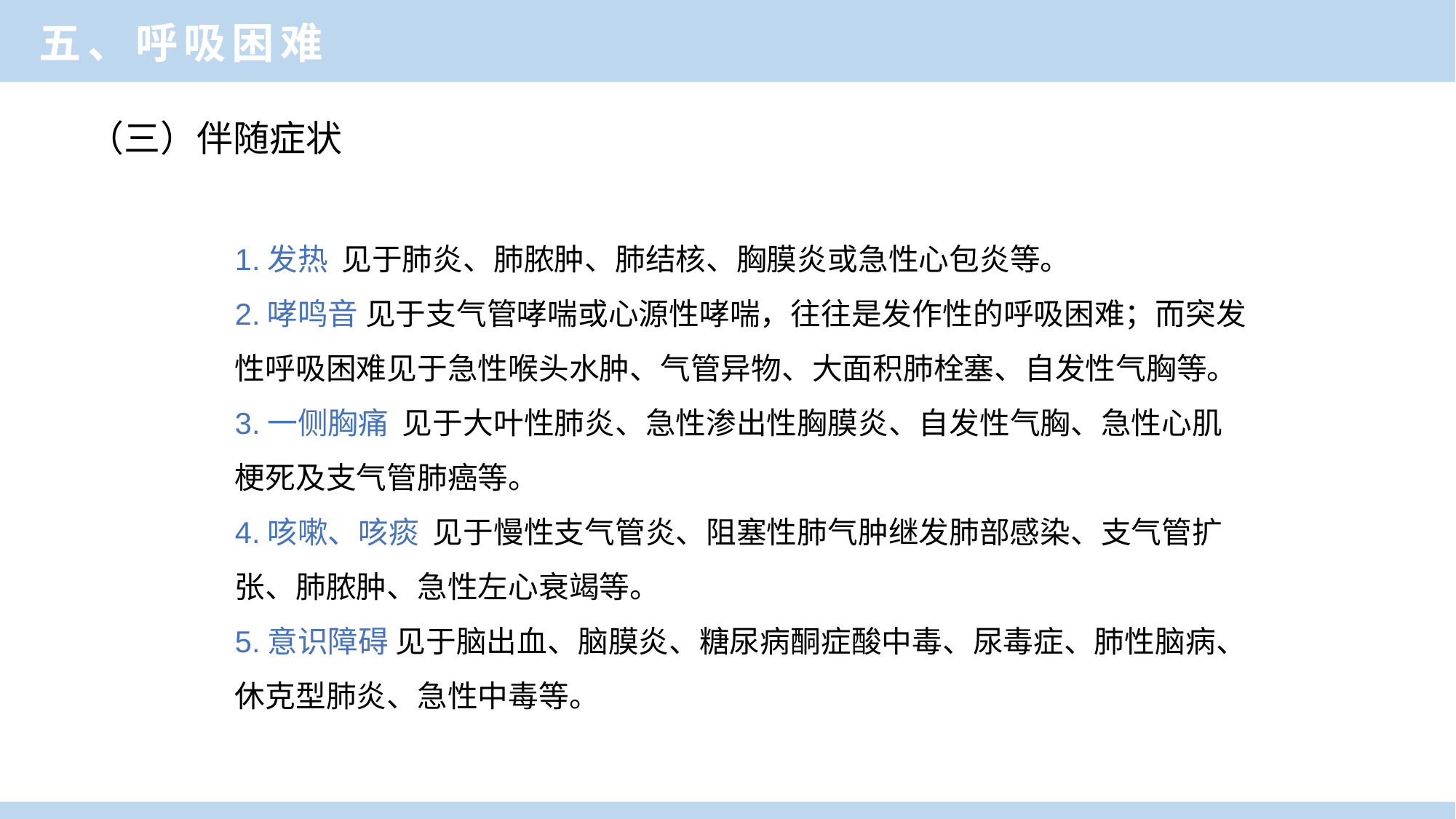

临床医学概论
五、呼吸困难

（三）伴随症状
1.发热  见于肺炎、肺脓肿、肺结核、胸膜炎或急性心包炎等。
2.哮鸣音 见于支气管哮喘或心源性哮喘，往往是发作性的呼吸困难；而突发性呼吸困难见于急性喉头水肿、气管异物、大面积肺栓塞、自发性气胸等。
3.一侧胸痛  见于大叶性肺炎、急性渗出性胸膜炎、自发性气胸、急性心肌梗死及支气管肺癌等。
4.咳嗽、咳痰  见于慢性支气管炎、阻塞性肺气肿继发肺部感染、支气管扩张、肺脓肿、急性左心衰竭等。
5.意识障碍 见于脑出血、脑膜炎、糖尿病酮症酸中毒、尿毒症、肺性脑病、休克型肺炎、急性中毒等。